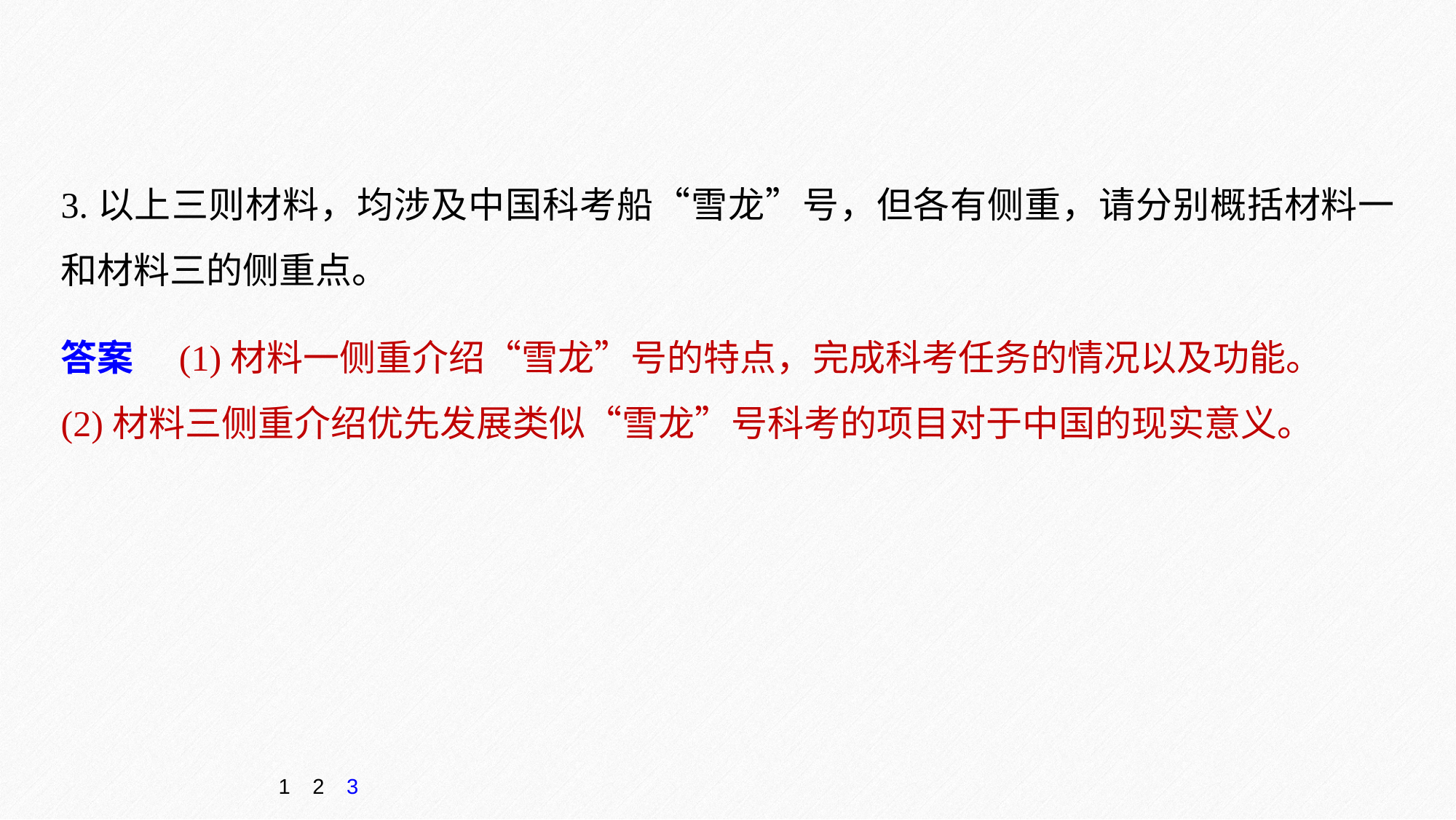

3.以上三则材料，均涉及中国科考船“雪龙”号，但各有侧重，请分别概括材料一和材料三的侧重点。
答案　(1)材料一侧重介绍“雪龙”号的特点，完成科考任务的情况以及功能。
(2)材料三侧重介绍优先发展类似“雪龙”号科考的项目对于中国的现实意义。
1
2
3